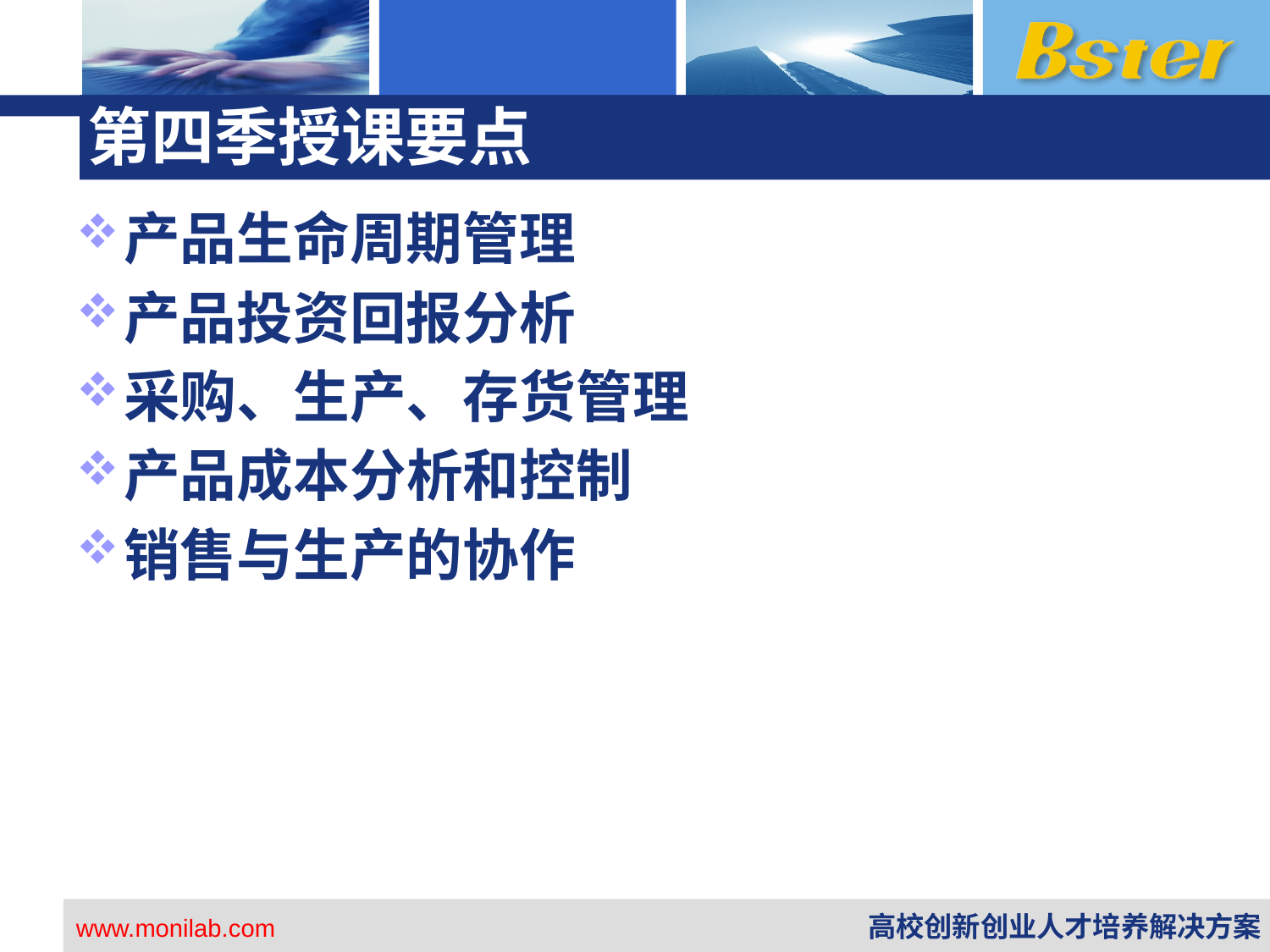

# 第四季授课要点
产品生命周期管理
产品投资回报分析
采购、生产、存货管理
产品成本分析和控制
销售与生产的协作